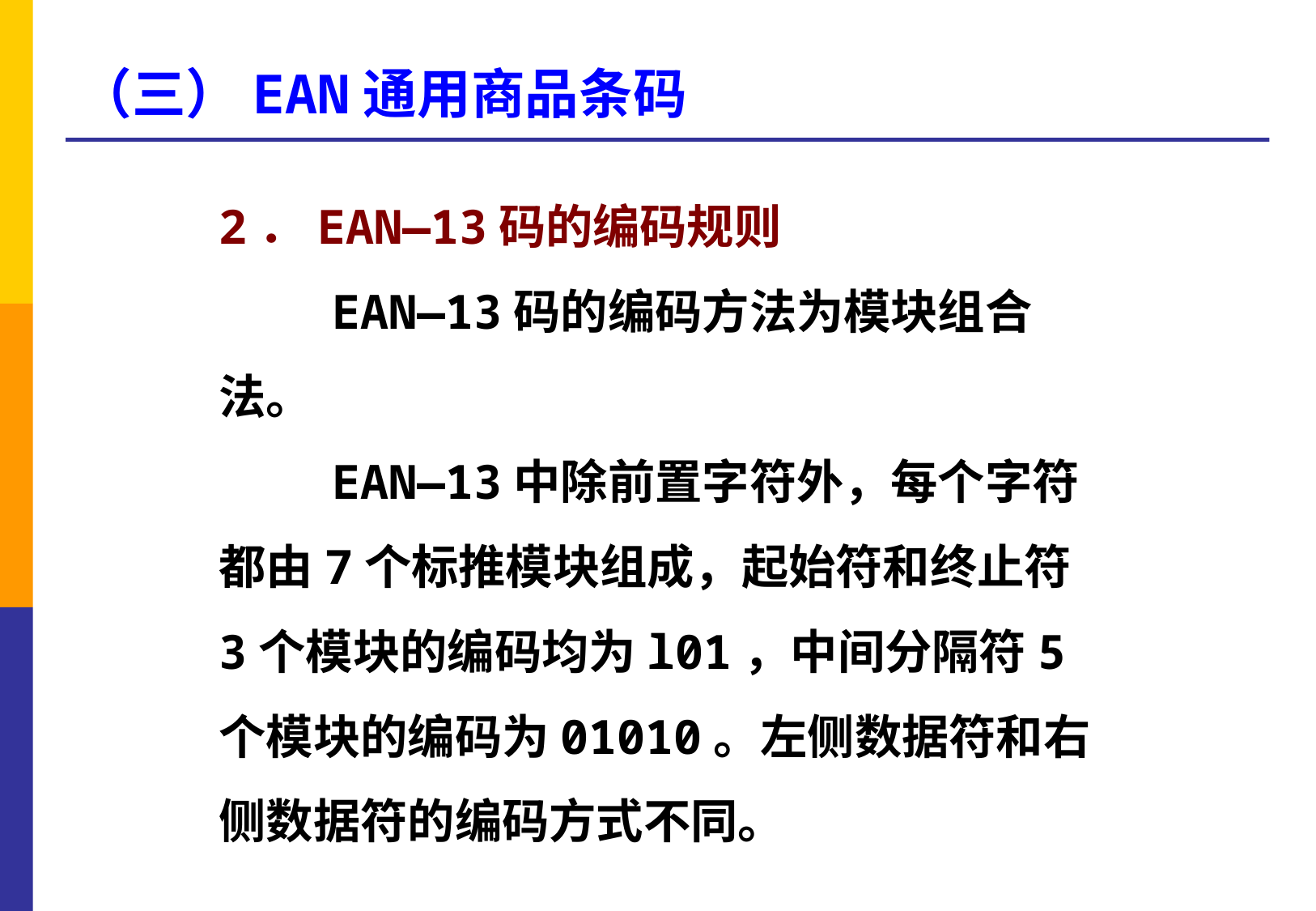

# （三）EAN通用商品条码
2．EAN—13码的编码规则
    EAN—13码的编码方法为模块组合法。
    EAN—13中除前置字符外，每个字符都由7个标推模块组成，起始符和终止符3个模块的编码均为l01，中间分隔符5个模块的编码为01010。左侧数据符和右侧数据符的编码方式不同。